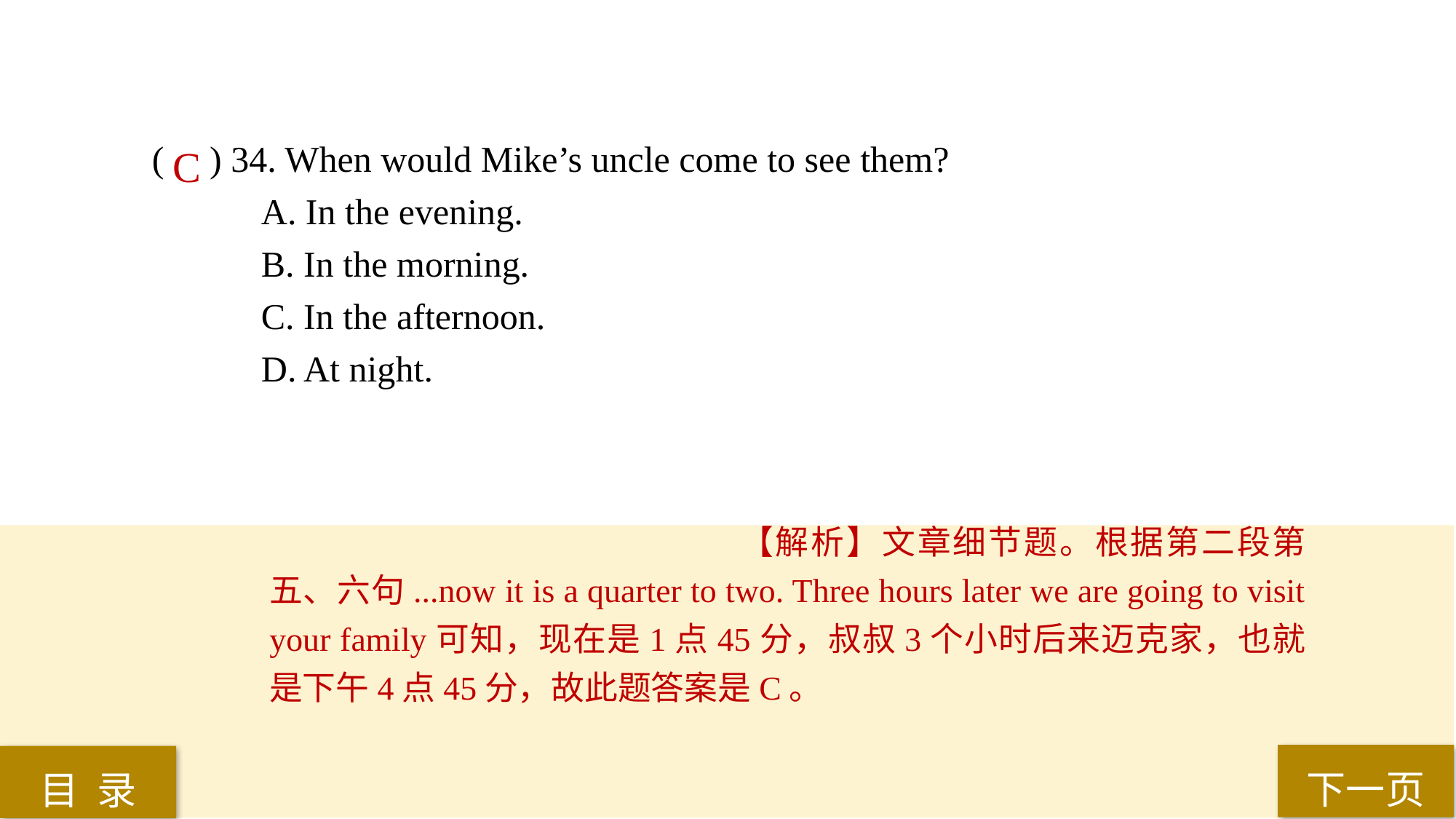

(     ) 34. When would Mike’s uncle come to see them?
A. In the evening.
B. In the morning.
C. In the afternoon.
D. At night.
C
【解析】文章细节题。根据第二段第五、六句...now it is a quarter to two. Three hours later we are going to visit your family可知，现在是1点45分，叔叔3个小时后来迈克家，也就是下午4点45分，故此题答案是C。